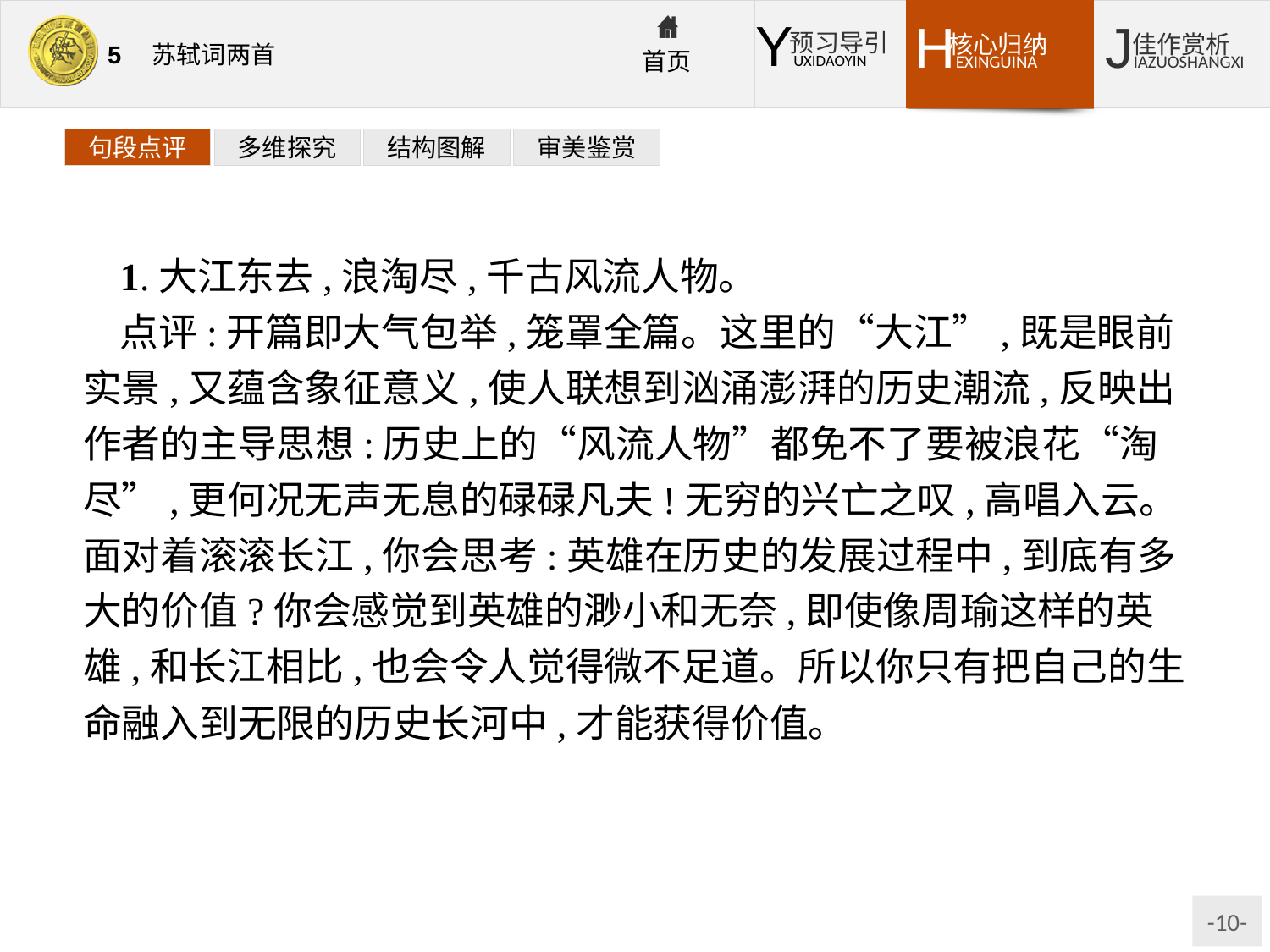

句段点评
多维探究
结构图解
审美鉴赏
1.大江东去,浪淘尽,千古风流人物。
点评:开篇即大气包举,笼罩全篇。这里的“大江”,既是眼前实景,又蕴含象征意义,使人联想到汹涌澎湃的历史潮流,反映出作者的主导思想:历史上的“风流人物”都免不了要被浪花“淘尽”,更何况无声无息的碌碌凡夫!无穷的兴亡之叹,高唱入云。面对着滚滚长江,你会思考:英雄在历史的发展过程中,到底有多大的价值?你会感觉到英雄的渺小和无奈,即使像周瑜这样的英雄,和长江相比,也会令人觉得微不足道。所以你只有把自己的生命融入到无限的历史长河中,才能获得价值。